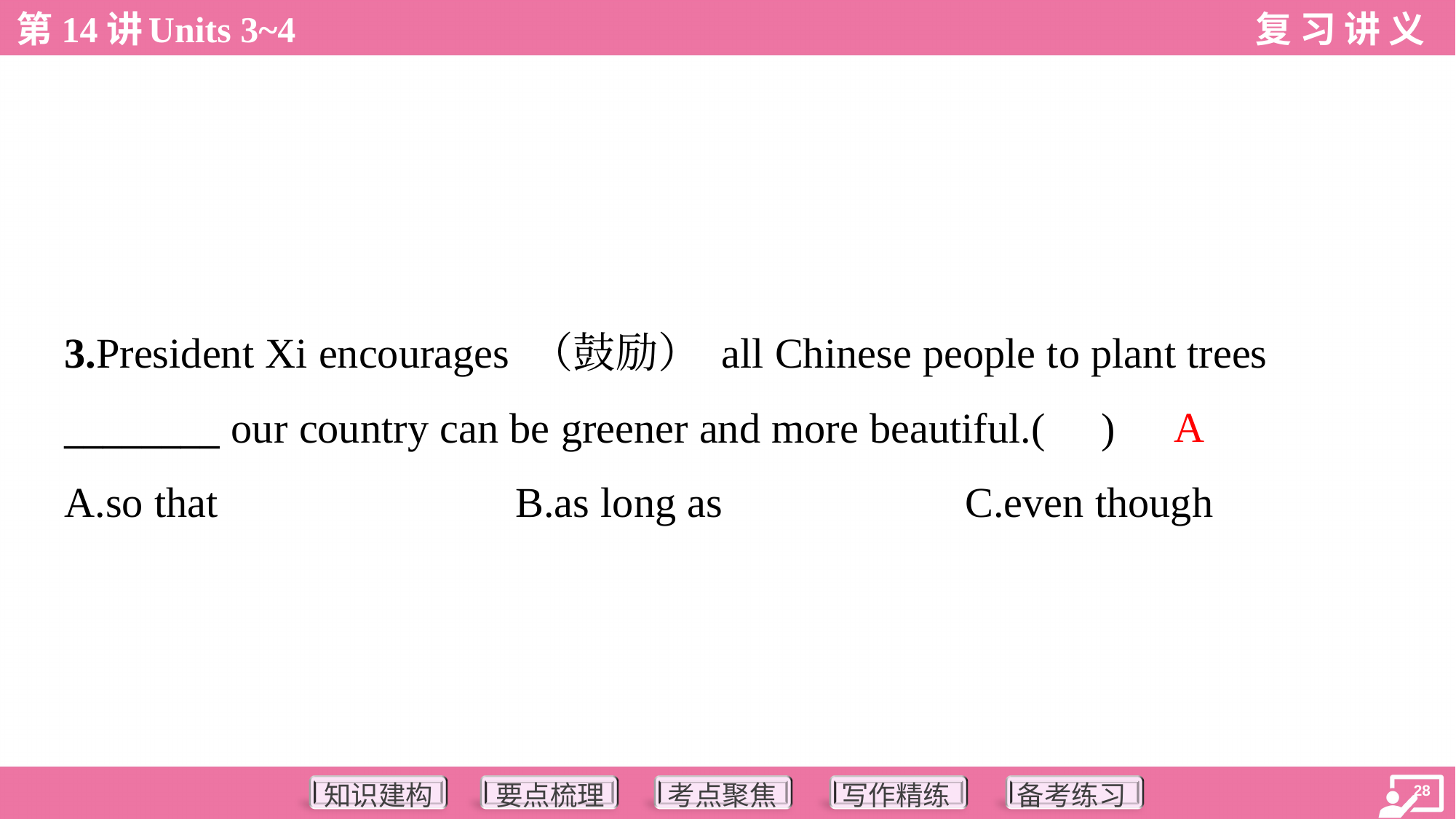

3.President Xi encourages （鼓励） all Chinese people to plant trees
________ our country can be greener and more beautiful.(     )
A
A.so that	B.as long as	C.even though